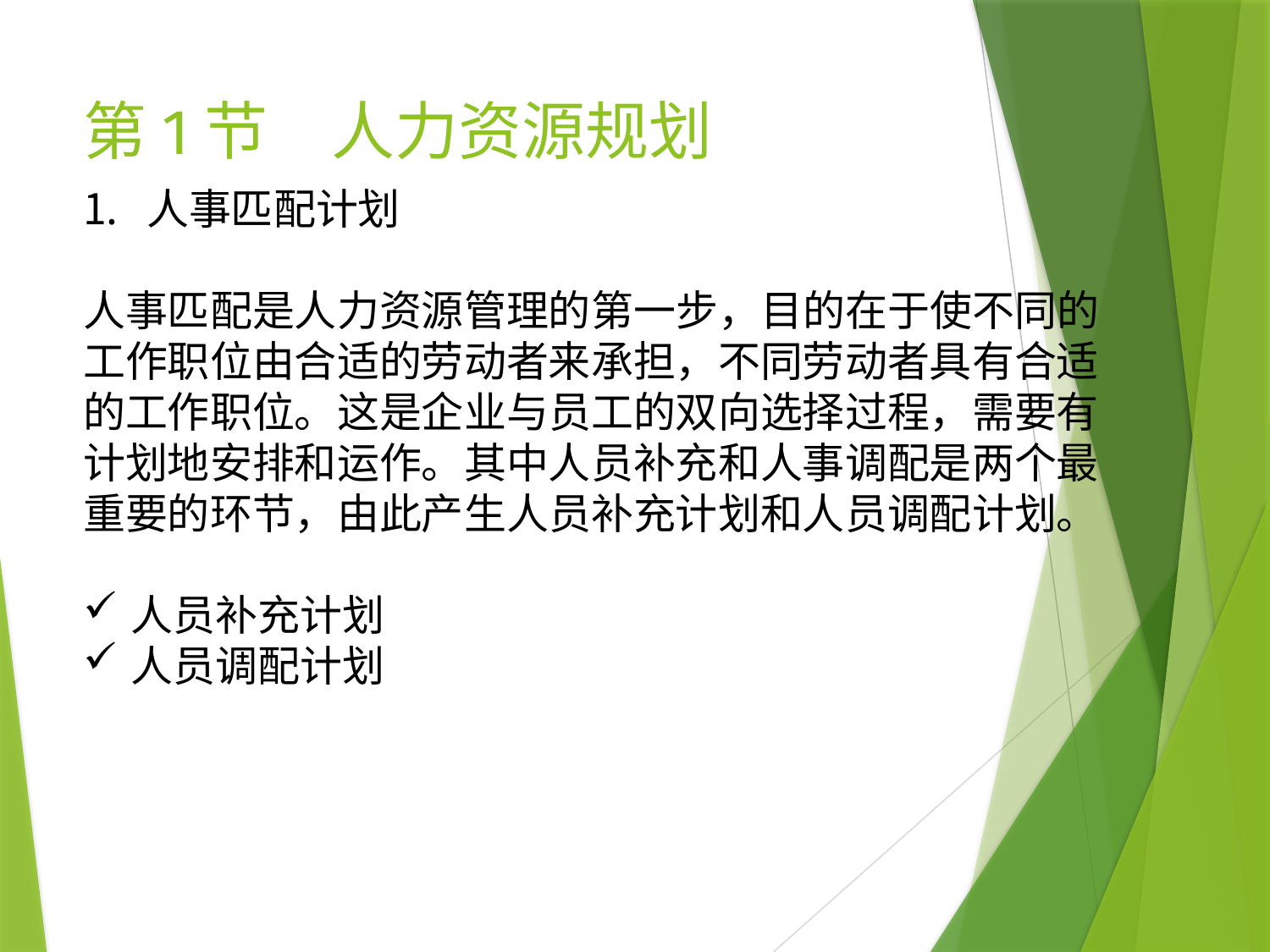

# 第1节　人力资源规划
人事匹配计划

人事匹配是人力资源管理的第一步，目的在于使不同的工作职位由合适的劳动者来承担，不同劳动者具有合适的工作职位。这是企业与员工的双向选择过程，需要有计划地安排和运作。其中人员补充和人事调配是两个最重要的环节，由此产生人员补充计划和人员调配计划。

人员补充计划
人员调配计划